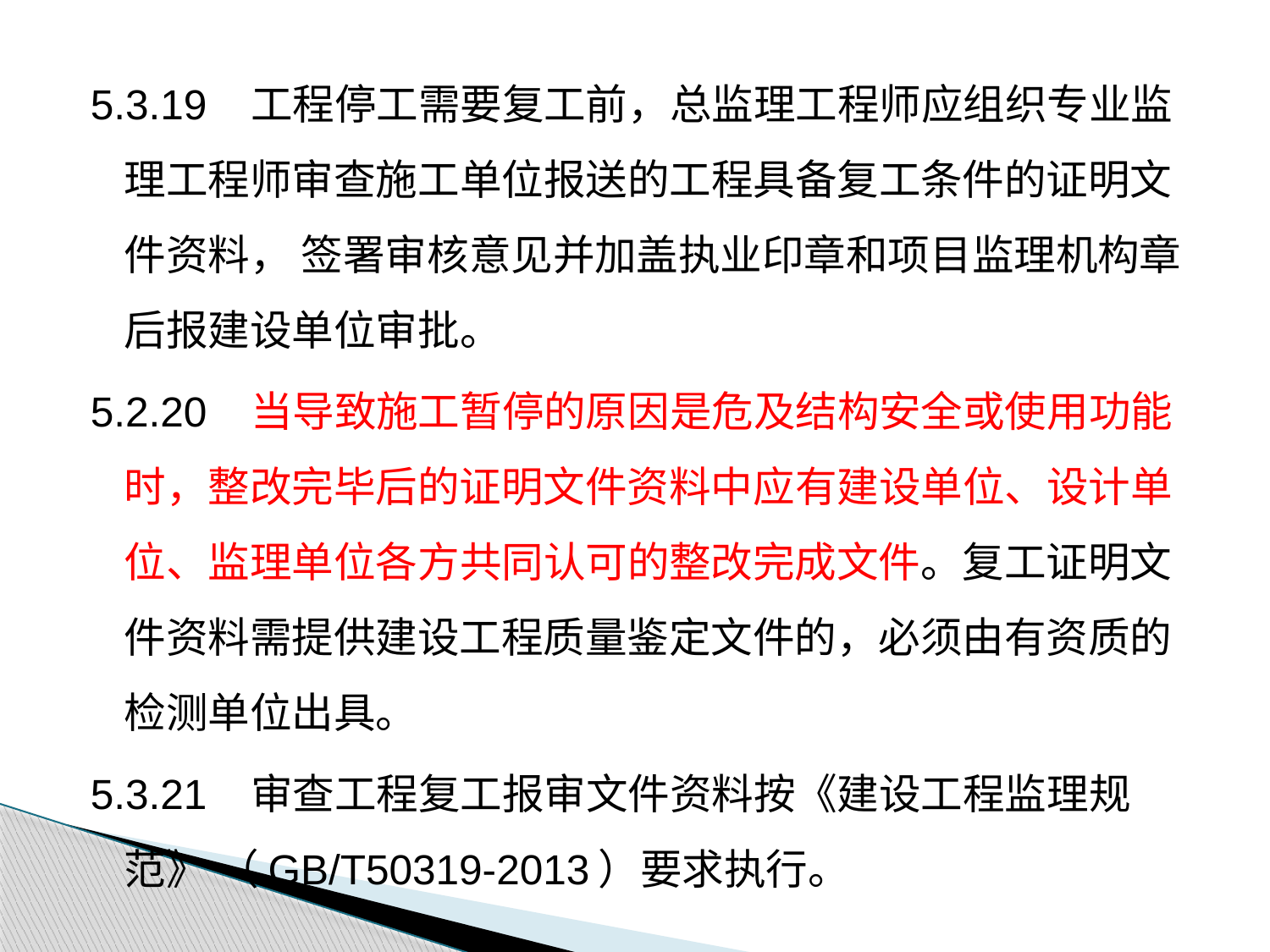

5.3.19   工程停工需要复工前，总监理工程师应组织专业监理工程师审查施工单位报送的工程具备复工条件的证明文件资料， 签署审核意见并加盖执业印章和项目监理机构章后报建设单位审批。
5.2.20   当导致施工暂停的原因是危及结构安全或使用功能时，整改完毕后的证明文件资料中应有建设单位、设计单位、监理单位各方共同认可的整改完成文件。复工证明文件资料需提供建设工程质量鉴定文件的，必须由有资质的检测单位出具。
5.3.21   审查工程复工报审文件资料按《建设工程监理规范》 （GB/T50319-2013）要求执行。